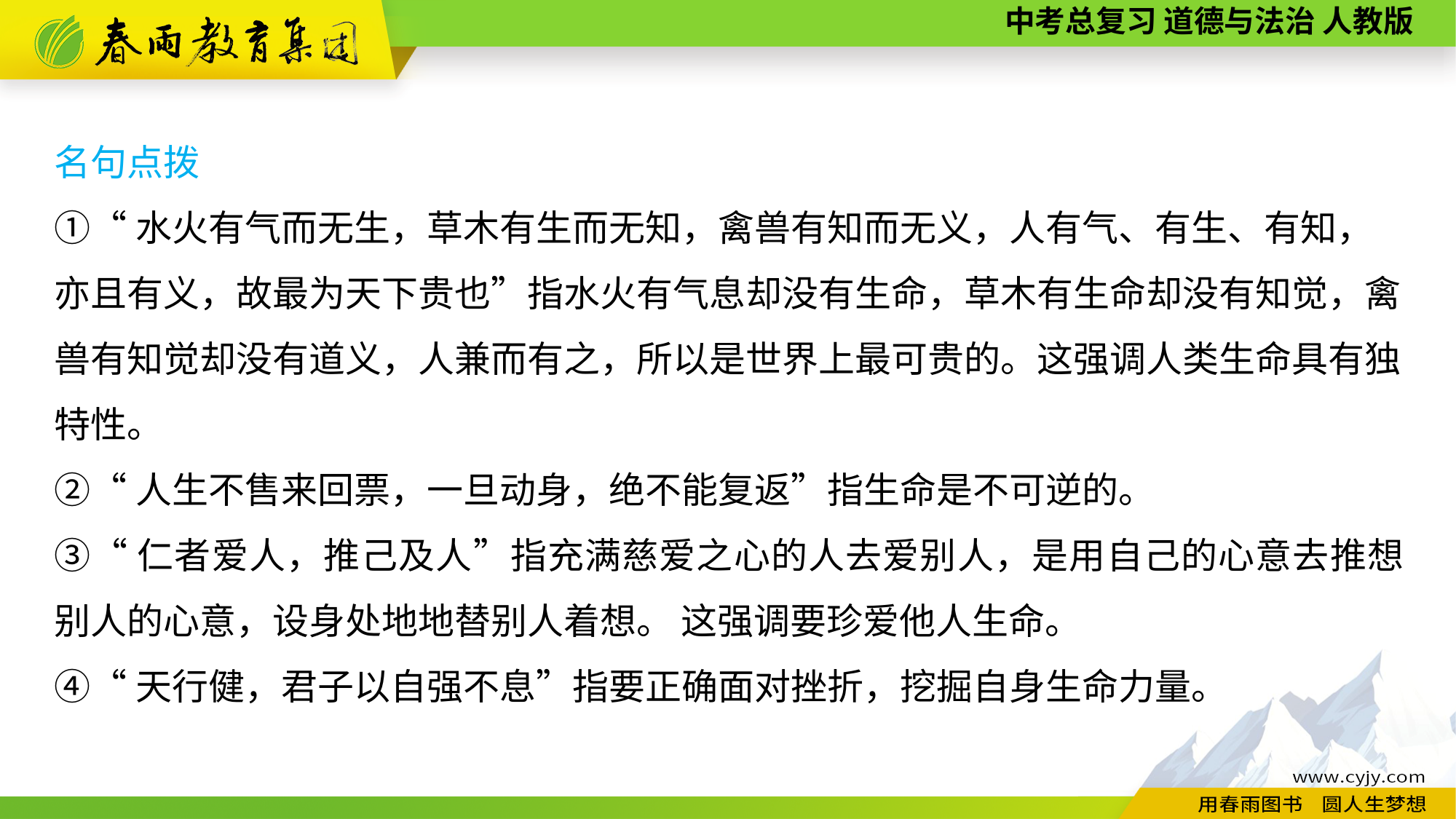

名句点拨
①“水火有气而无生，草木有生而无知，禽兽有知而无义，人有气、有生、有知，亦且有义，故最为天下贵也”指水火有气息却没有生命，草木有生命却没有知觉，禽兽有知觉却没有道义，人兼而有之，所以是世界上最可贵的。这强调人类生命具有独
特性。
②“人生不售来回票，一旦动身，绝不能复返”指生命是不可逆的。
③“仁者爱人，推己及人”指充满慈爱之心的人去爱别人，是用自己的心意去推想别人的心意，设身处地地替别人着想。 这强调要珍爱他人生命。
④“天行健，君子以自强不息”指要正确面对挫折，挖掘自身生命力量。